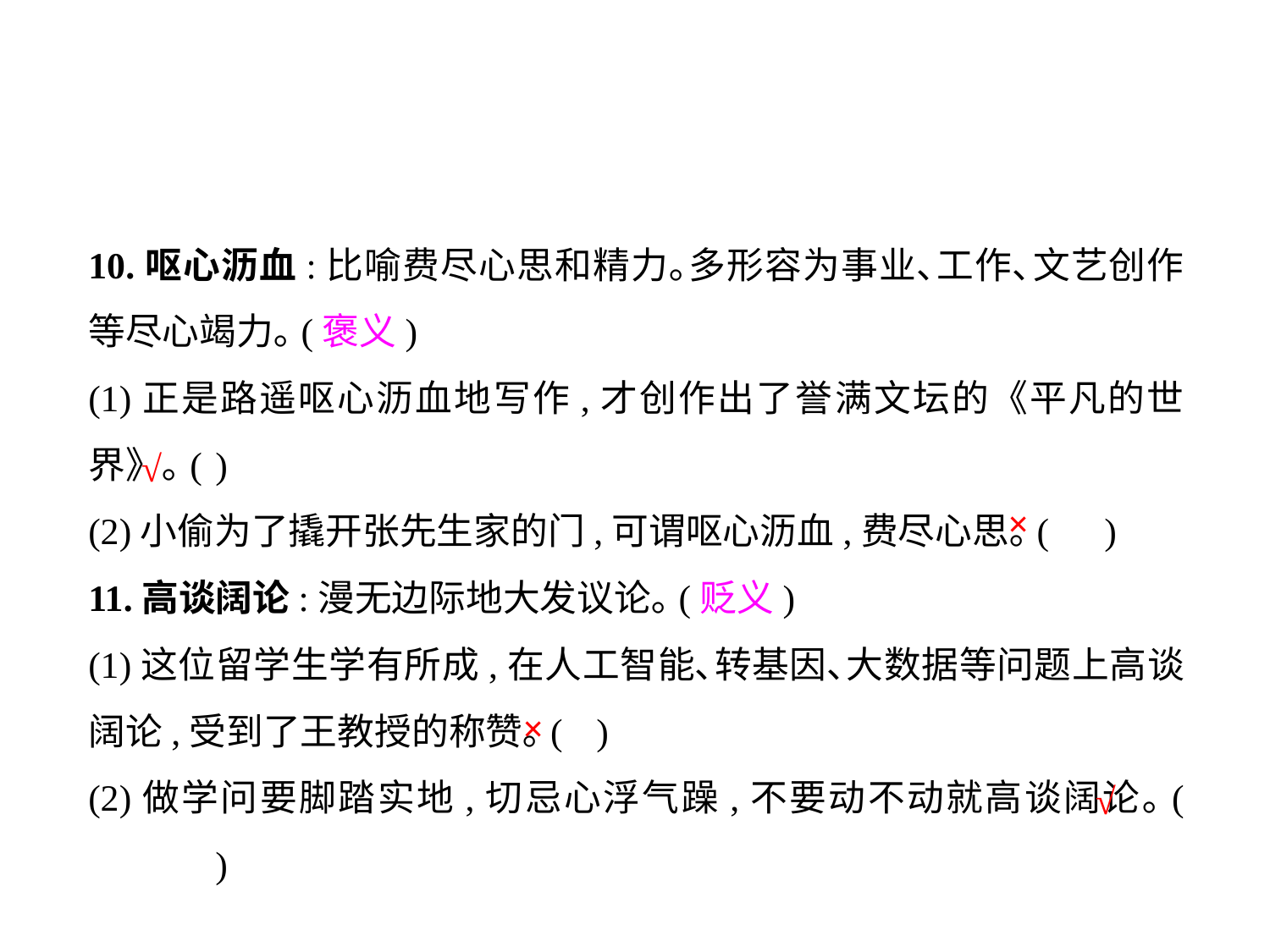

10.呕心沥血:比喻费尽心思和精力｡多形容为事业､工作､文艺创作等尽心竭力｡(褒义)
(1)正是路遥呕心沥血地写作,才创作出了誉满文坛的《平凡的世界》｡(	)
(2)小偷为了撬开张先生家的门,可谓呕心沥血,费尽心思｡(	)
11.高谈阔论:漫无边际地大发议论｡(贬义)
(1)这位留学生学有所成,在人工智能､转基因､大数据等问题上高谈阔论,受到了王教授的称赞｡(	)
(2)做学问要脚踏实地,切忌心浮气躁,不要动不动就高谈阔论｡(	)
√
×
×
√